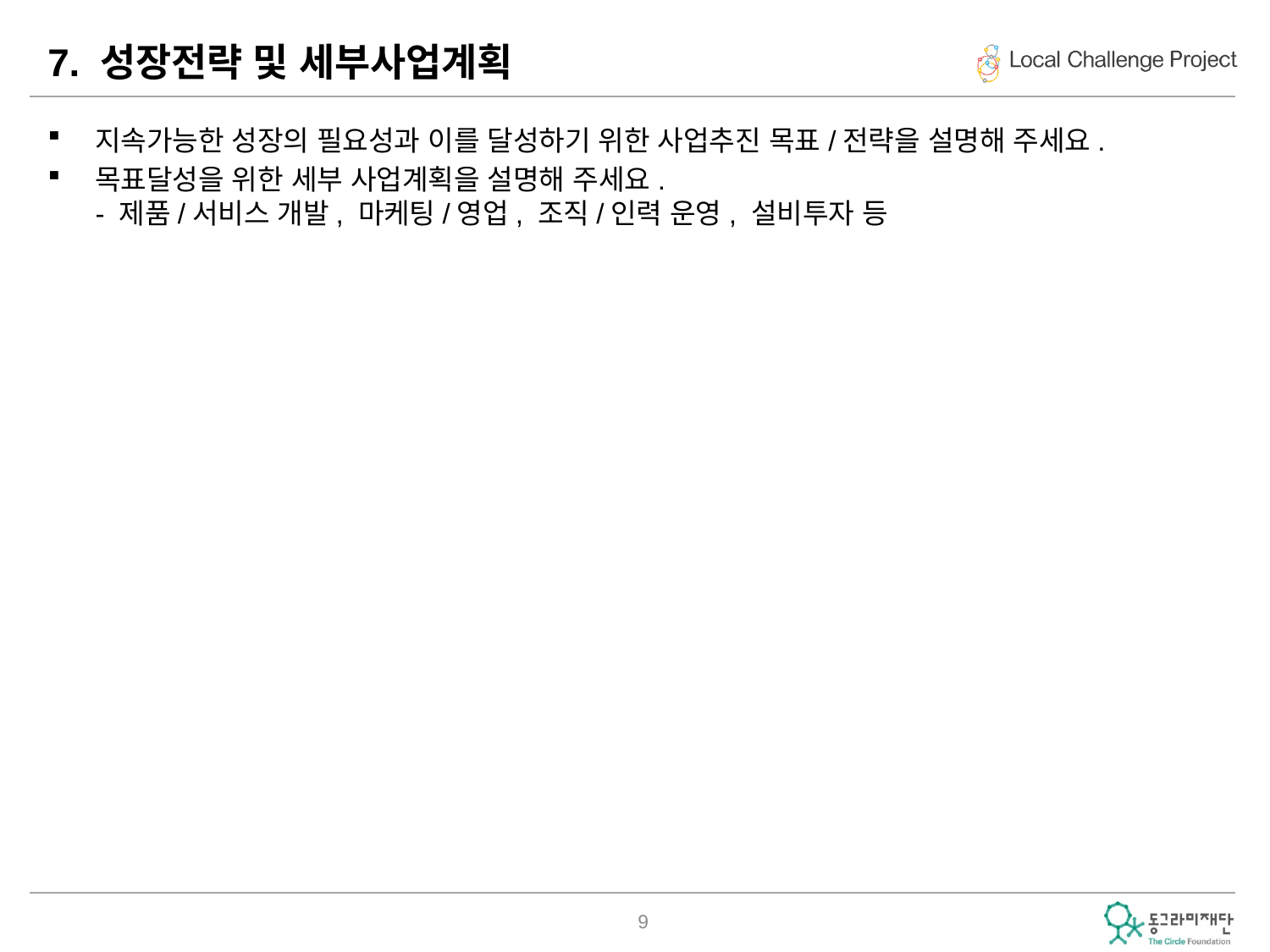

# 7. 성장전략 및 세부사업계획
지속가능한 성장의 필요성과 이를 달성하기 위한 사업추진 목표/전략을 설명해 주세요.
목표달성을 위한 세부 사업계획을 설명해 주세요.
- 제품/서비스 개발, 마케팅/영업, 조직/인력 운영, 설비투자 등
9